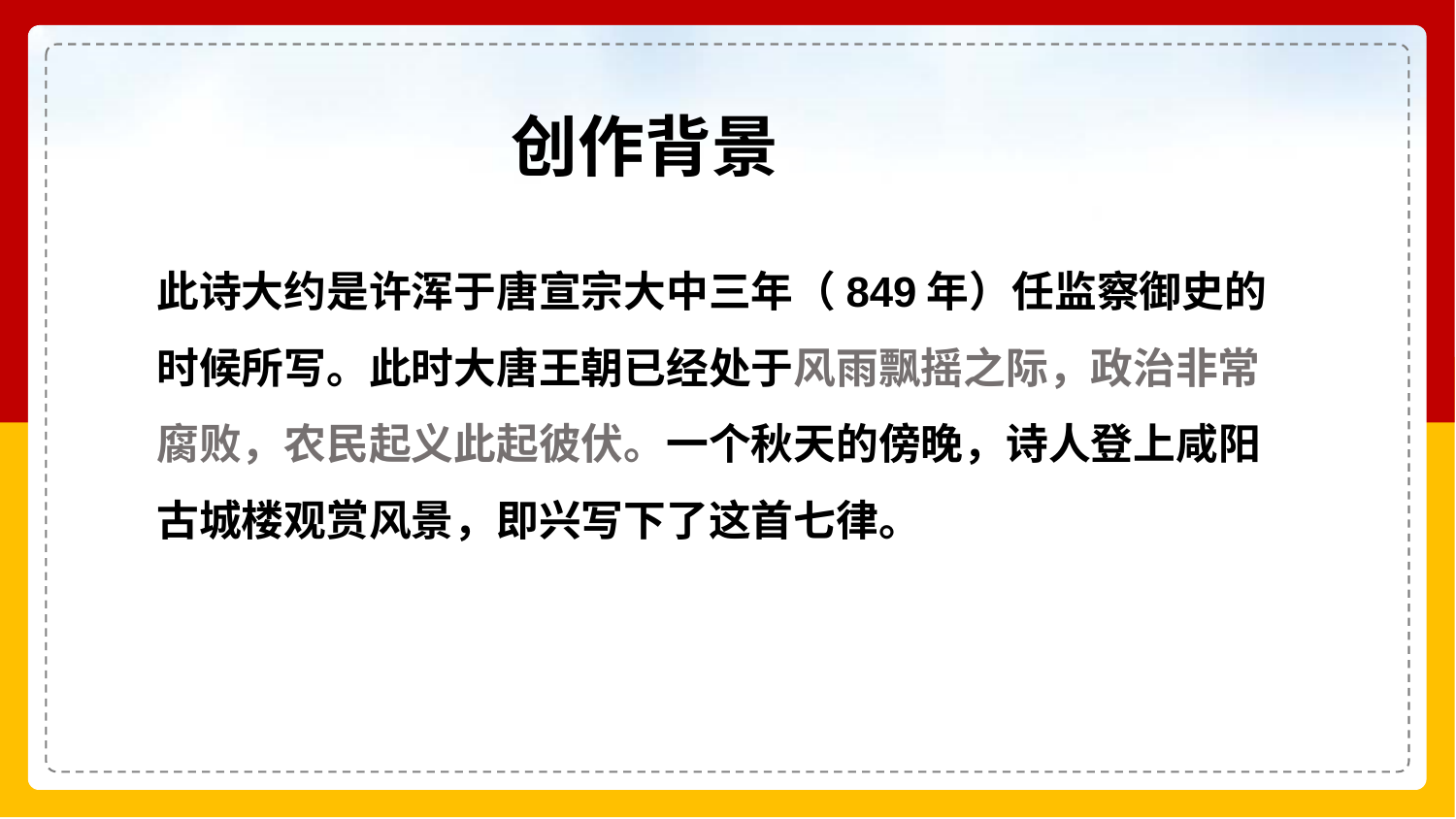

# 创作背景
此诗大约是许浑于唐宣宗大中三年（849年）任监察御史的时候所写。此时大唐王朝已经处于风雨飘摇之际，政治非常腐败，农民起义此起彼伏。一个秋天的傍晚，诗人登上咸阳古城楼观赏风景，即兴写下了这首七律。